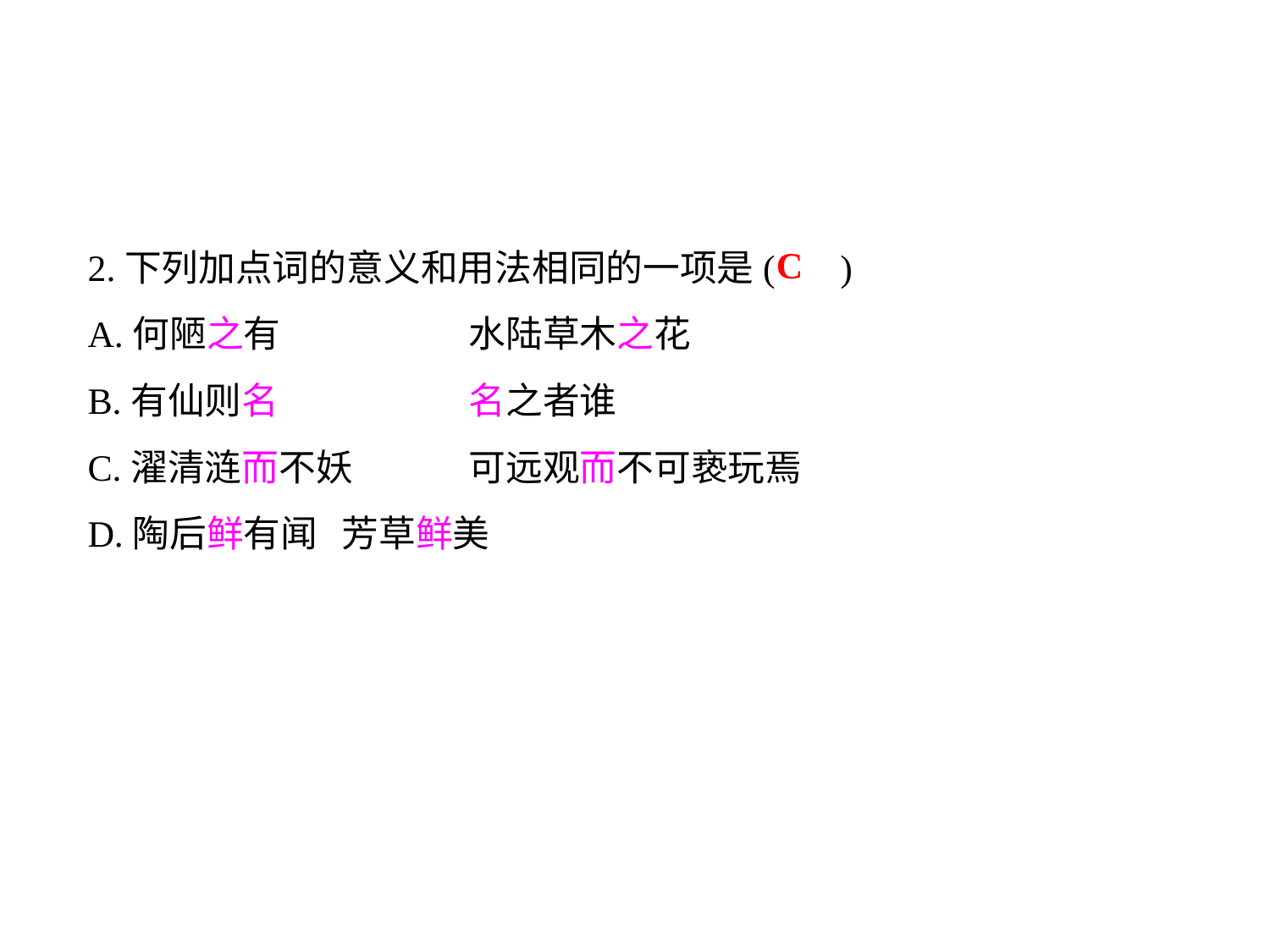

2.下列加点词的意义和用法相同的一项是(       )
A.何陋之有		水陆草木之花
B.有仙则名		名之者谁
C.濯清涟而不妖	可远观而不可亵玩焉
D.陶后鲜有闻	芳草鲜美
C